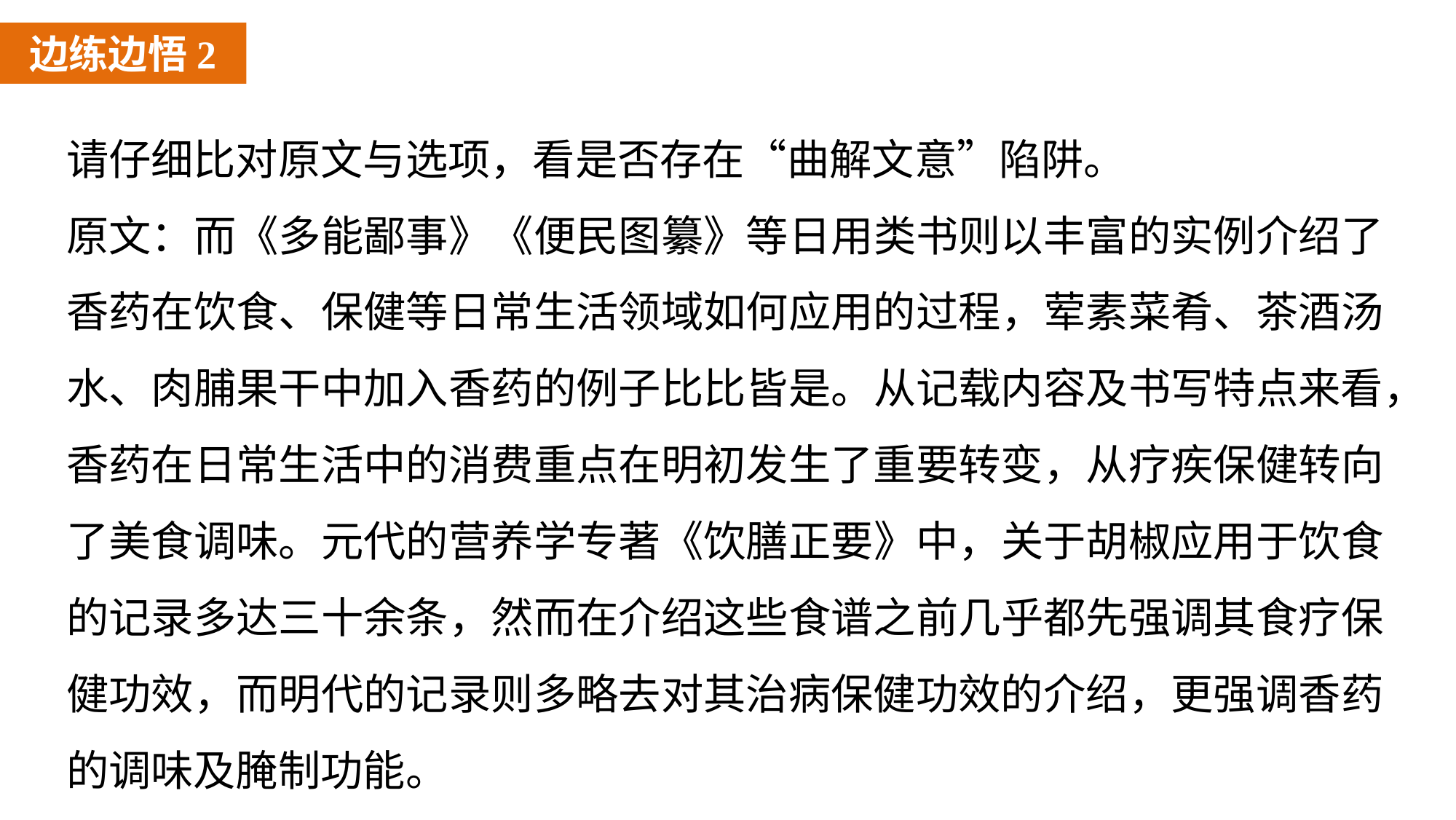

边练边悟2
请仔细比对原文与选项，看是否存在“曲解文意”陷阱。
原文：而《多能鄙事》《便民图纂》等日用类书则以丰富的实例介绍了香药在饮食、保健等日常生活领域如何应用的过程，荤素菜肴、茶酒汤水、肉脯果干中加入香药的例子比比皆是。从记载内容及书写特点来看，香药在日常生活中的消费重点在明初发生了重要转变，从疗疾保健转向了美食调味。元代的营养学专著《饮膳正要》中，关于胡椒应用于饮食的记录多达三十余条，然而在介绍这些食谱之前几乎都先强调其食疗保健功效，而明代的记录则多略去对其治病保健功效的介绍，更强调香药的调味及腌制功能。